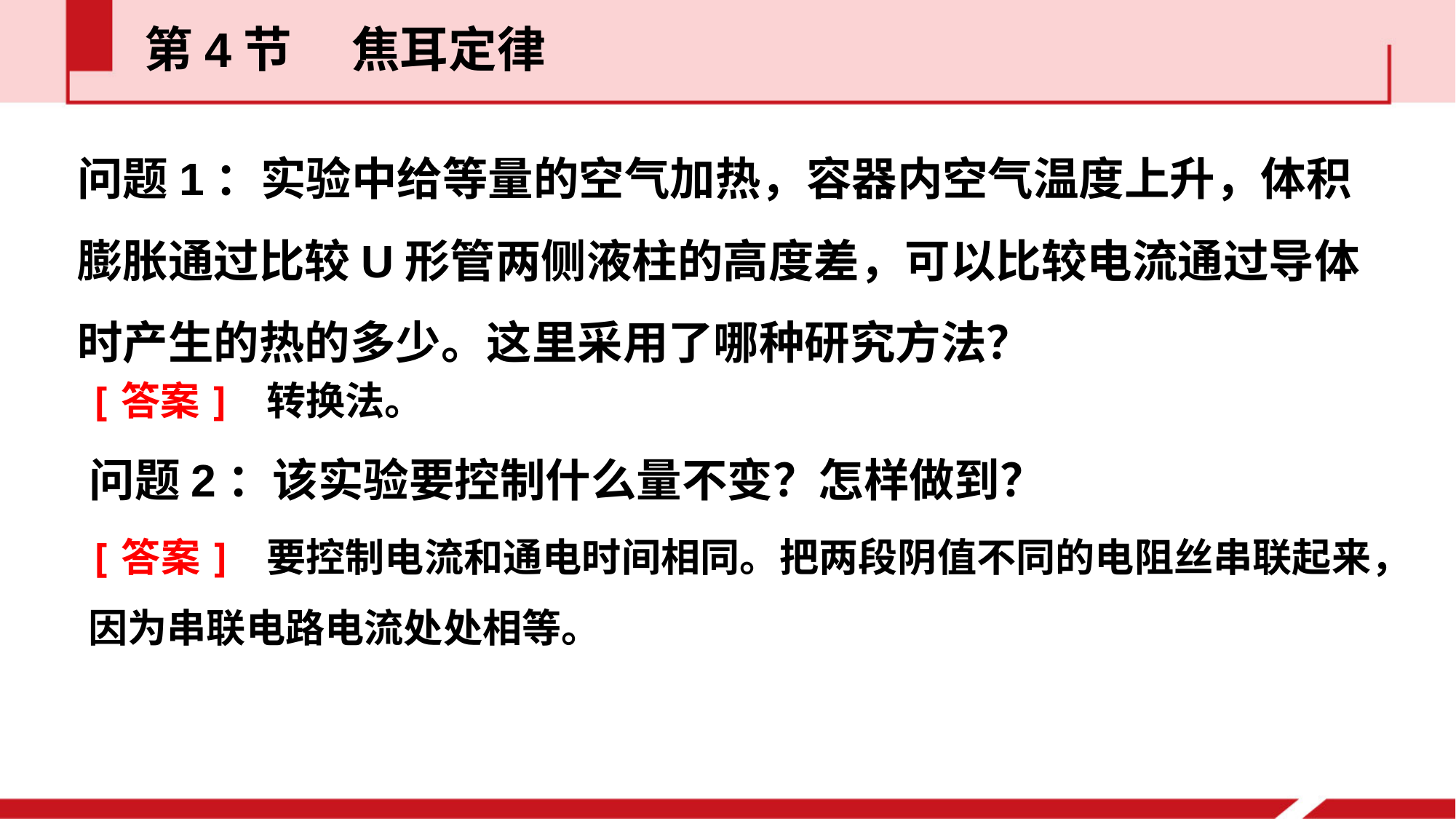

第4节  焦耳定律
问题1：实验中给等量的空气加热，容器内空气温度上升，体积膨胀通过比较U形管两侧液柱的高度差，可以比较电流通过导体时产生的热的多少。这里采用了哪种研究方法？
[答案] 转换法。
问题2：该实验要控制什么量不变？怎样做到？
[答案] 要控制电流和通电时间相同。把两段阴值不同的电阻丝串联起来，因为串联电路电流处处相等。